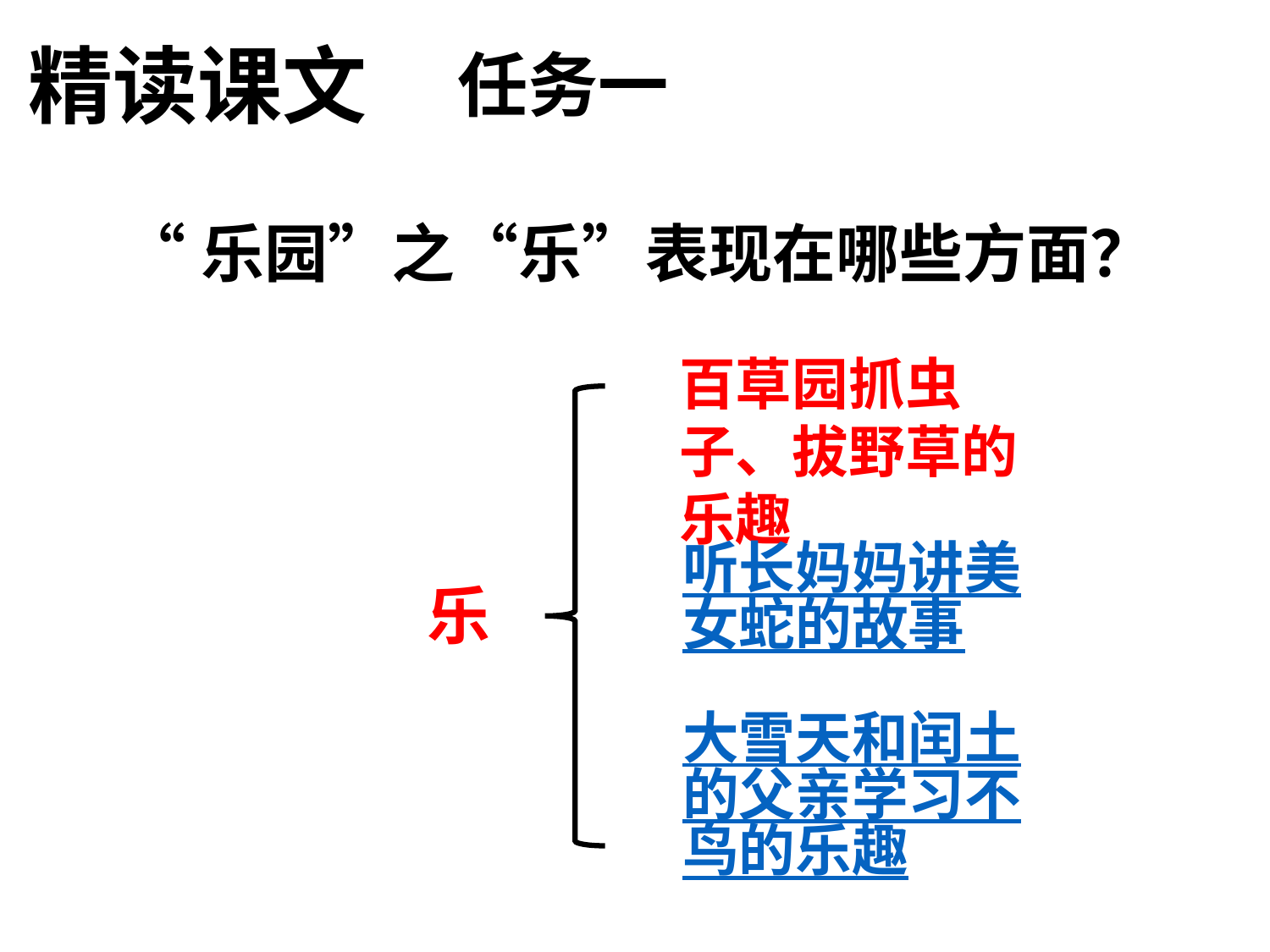

精读课文
任务一
“乐园”之“乐”表现在哪些方面？
百草园抓虫子、拔野草的乐趣

听长妈妈讲美女蛇的故事
乐
大雪天和闰土的父亲学习不鸟的乐趣